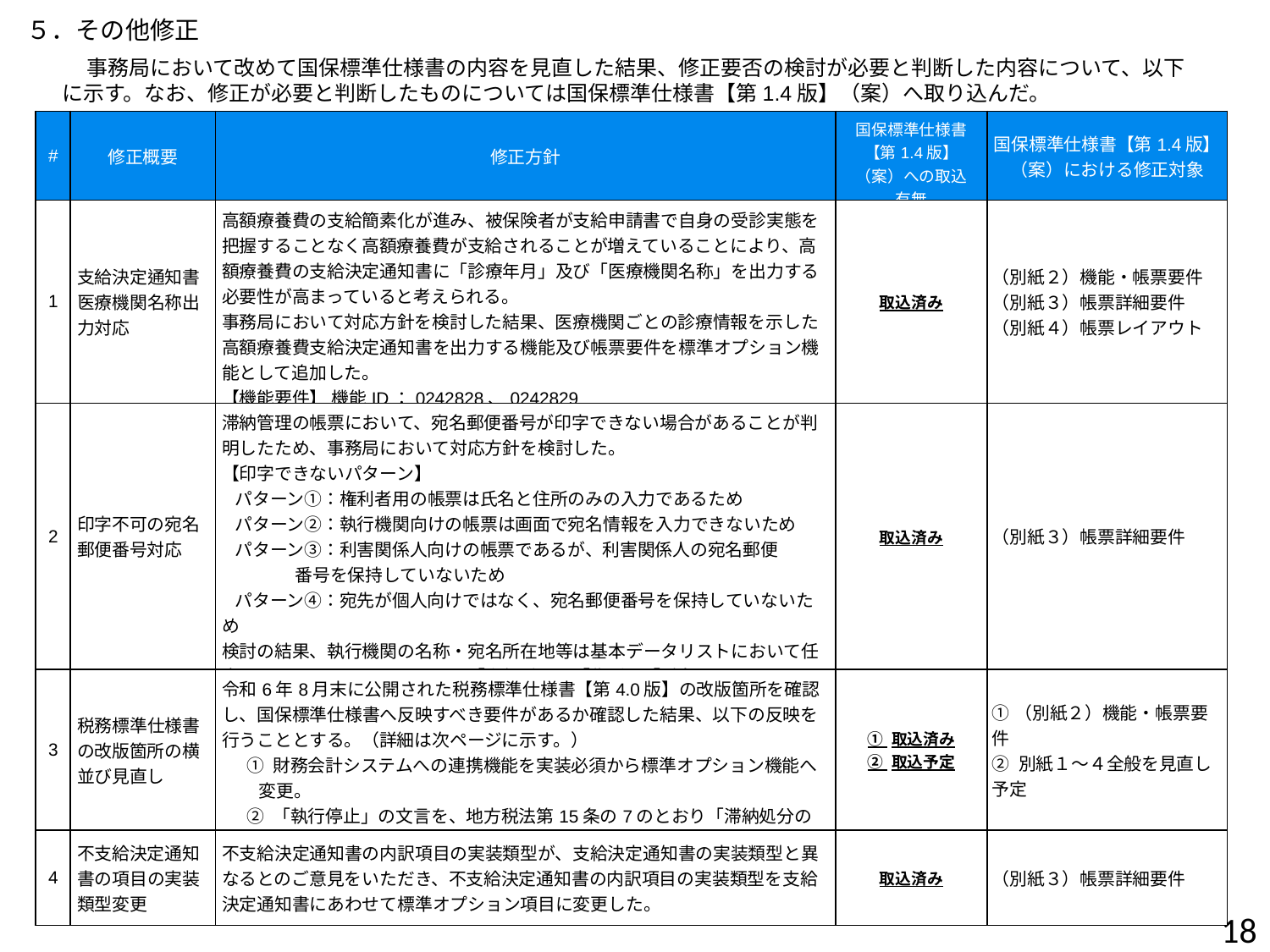

５．その他修正
事務局において改めて国保標準仕様書の内容を見直した結果、修正要否の検討が必要と判断した内容について、以下に示す。なお、修正が必要と判断したものについては国保標準仕様書【第1.4版】（案）へ取り込んだ。
| # | 修正概要 | 修正方針 | 国保標準仕様書【第1.4版】（案）への取込有無 | 国保標準仕様書【第1.4版】（案）における修正対象 |
| --- | --- | --- | --- | --- |
| 1 | 支給決定通知書医療機関名称出力対応 | 高額療養費の支給簡素化が進み、被保険者が支給申請書で自身の受診実態を把握することなく高額療養費が支給されることが増えていることにより、高額療養費の支給決定通知書に「診療年月」及び「医療機関名称」を出力する必要性が高まっていると考えられる。 事務局において対応方針を検討した結果、医療機関ごとの診療情報を示した高額療養費支給決定通知書を出力する機能及び帳票要件を標準オプション機能として追加した。 【機能要件】 機能ID：0242828、0242829 【帳票】　　　 給付30：国民健康保険高額療養費支給決定通知書 | 取込済み | （別紙２）機能・帳票要件 （別紙３）帳票詳細要件 （別紙４）帳票レイアウト |
| 2 | 印字不可の宛名郵便番号対応 | 滞納管理の帳票において、宛名郵便番号が印字できない場合があることが判明したため、事務局において対応方針を検討した。 【印字できないパターン】 パターン①：権利者用の帳票は氏名と住所のみの入力であるため パターン②：執行機関向けの帳票は画面で宛名情報を入力できないため パターン③：利害関係人向けの帳票であるが、利害関係人の宛名郵便 番号を保持していないため パターン④：宛先が個人向けではなく、宛名郵便番号を保持していないため 検討の結果、執行機関の名称・宛名所在地等は基本データリストにおいて任意項目とされていることから、「郵便番号」「住所」「氏名」については、標準オプション項目に変更した。 | 取込済み | （別紙３）帳票詳細要件 |
| 3 | 税務標準仕様書の改版箇所の横並び見直し | 令和6年8月末に公開された税務標準仕様書【第4.0版】の改版箇所を確認し、国保標準仕様書へ反映すべき要件があるか確認した結果、以下の反映を行うこととする。（詳細は次ページに示す。） ① 財務会計システムへの連携機能を実装必須から標準オプション機能へ変更。 ② 「執行停止」の文言を、地方税法第15条の7のとおり「滞納処分の停止」へ修正。 | ① 取込済み ② 取込予定 | ①（別紙２）機能・帳票要件 ② 別紙１～４全般を見直し予定 |
| 4 | 不支給決定通知書の項目の実装類型変更 | 不支給決定通知書の内訳項目の実装類型が、支給決定通知書の実装類型と異なるとのご意見をいただき、不支給決定通知書の内訳項目の実装類型を支給決定通知書にあわせて標準オプション項目に変更した。 | 取込済み | （別紙３）帳票詳細要件 |
18